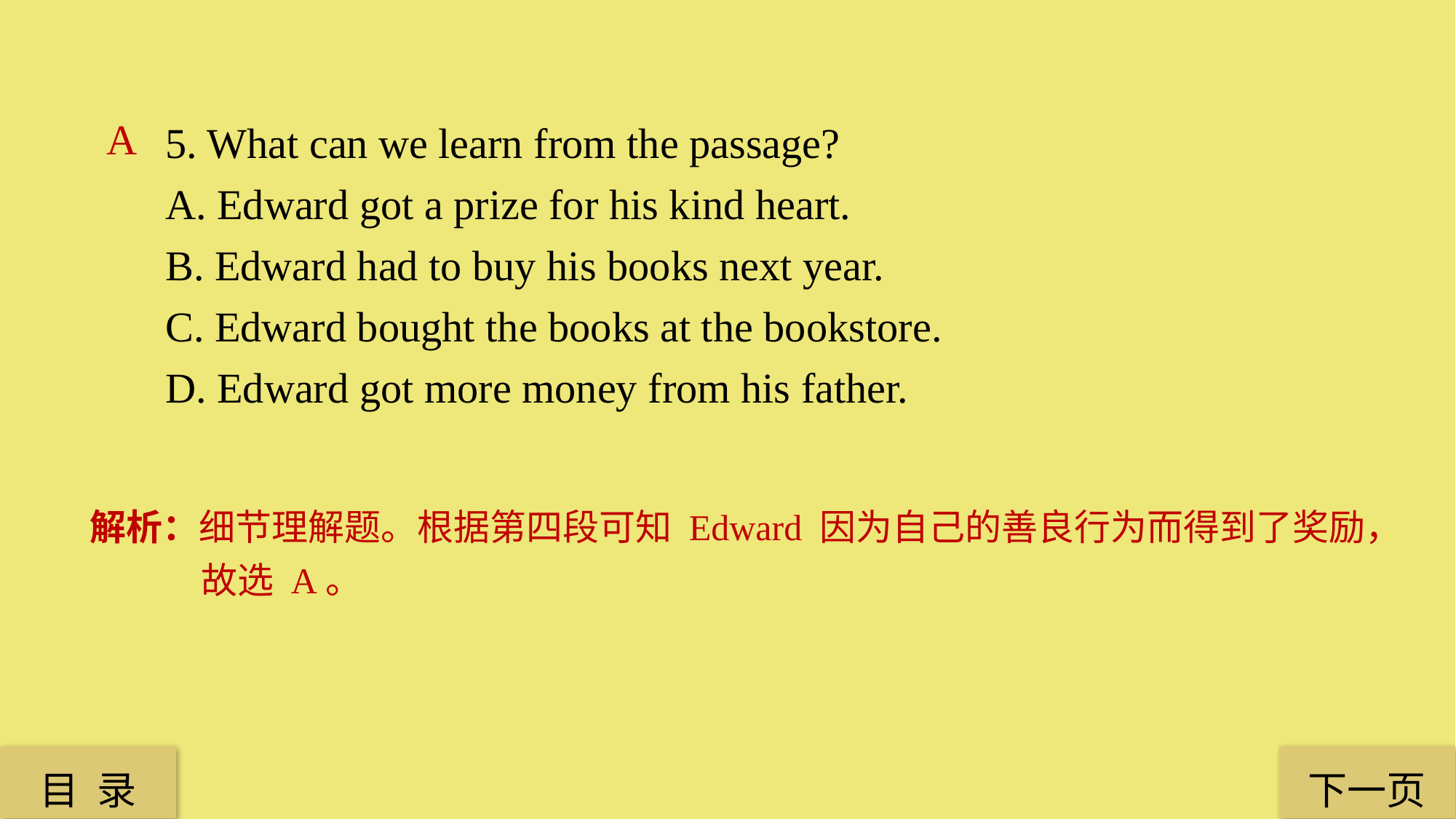

5. What can we learn from the passage?
A. Edward got a prize for his kind heart.
B. Edward had to buy his books next year.
C. Edward bought the books at the bookstore.
D. Edward got more money from his father.
A
解析：细节理解题。根据第四段可知 Edward 因为自己的善良行为而得到了奖励，故选 A。